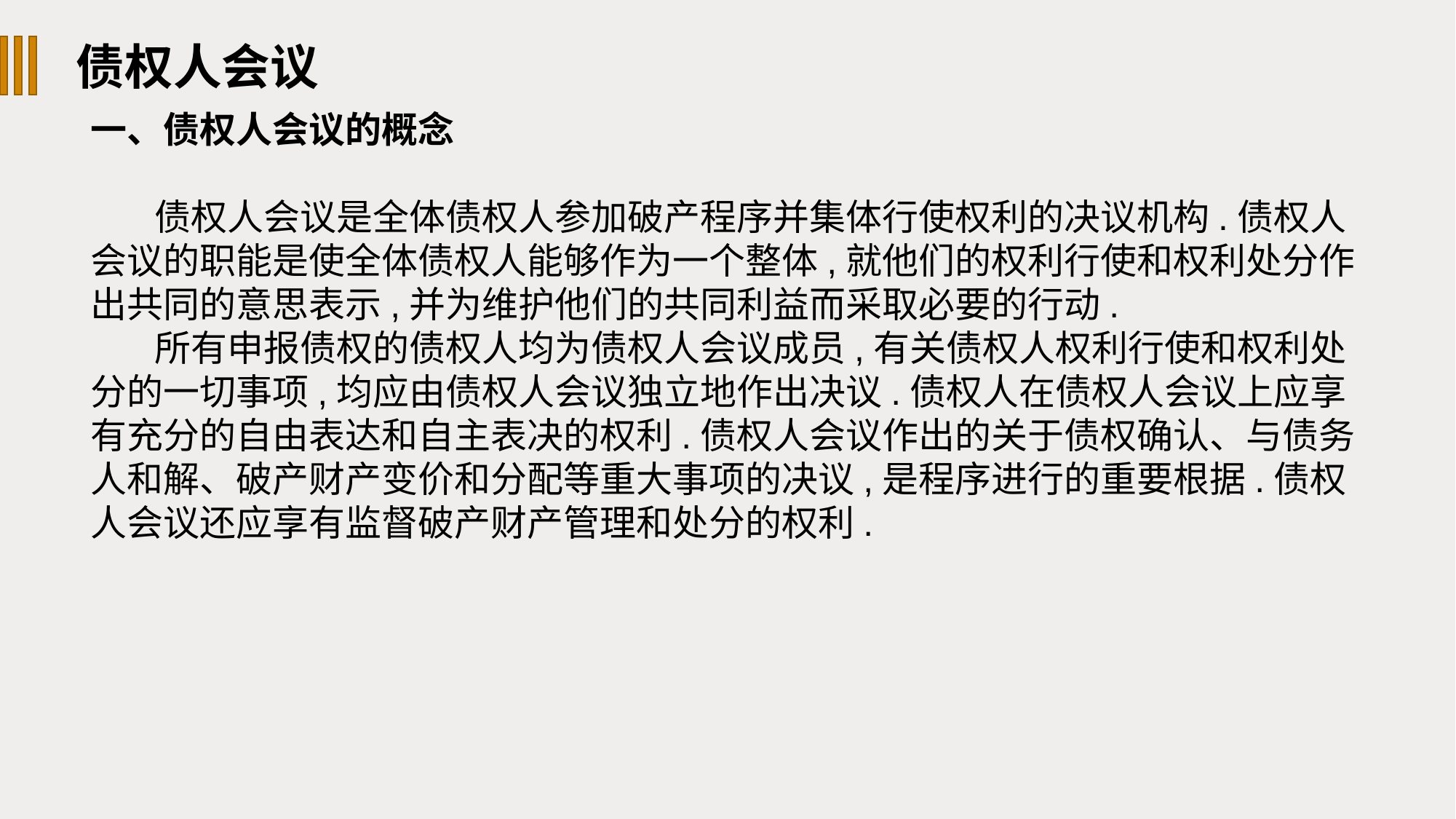

债权人会议

一、债权人会议的概念

债权人会议是全体债权人参加破产程序并集体行使权利的决议机构.债权人会议的职能是使全体债权人能够作为一个整体,就他们的权利行使和权利处分作出共同的意思表示,并为维护他们的共同利益而采取必要的行动.
所有申报债权的债权人均为债权人会议成员,有关债权人权利行使和权利处分的一切事项,均应由债权人会议独立地作出决议.债权人在债权人会议上应享有充分的自由表达和自主表决的权利.债权人会议作出的关于债权确认、与债务人和解、破产财产变价和分配等重大事项的决议,是程序进行的重要根据.债权人会议还应享有监督破产财产管理和处分的权利.